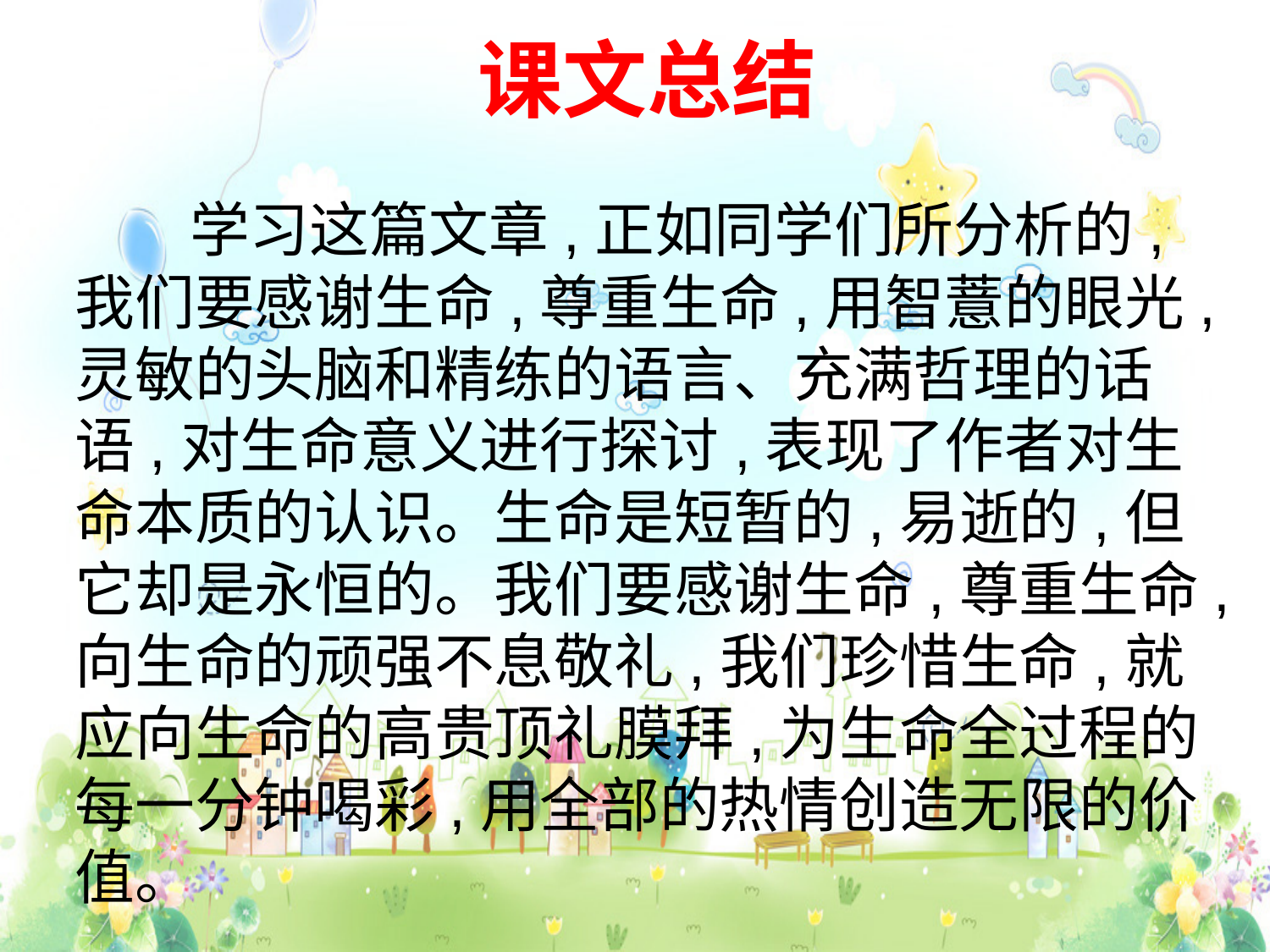

课文总结
       学习这篇文章,正如同学们所分析的,我们要感谢生命,尊重生命,用智薏的眼光,灵敏的头脑和精练的语言、充满哲理的话语,对生命意义进行探讨,表现了作者对生命本质的认识。生命是短暂的,易逝的,但它却是永恒的。我们要感谢生命,尊重生命,向生命的顽强不息敬礼,我们珍惜生命,就应向生命的高贵顶礼膜拜,为生命全过程的每一分钟喝彩,用全部的热情创造无限的价值。